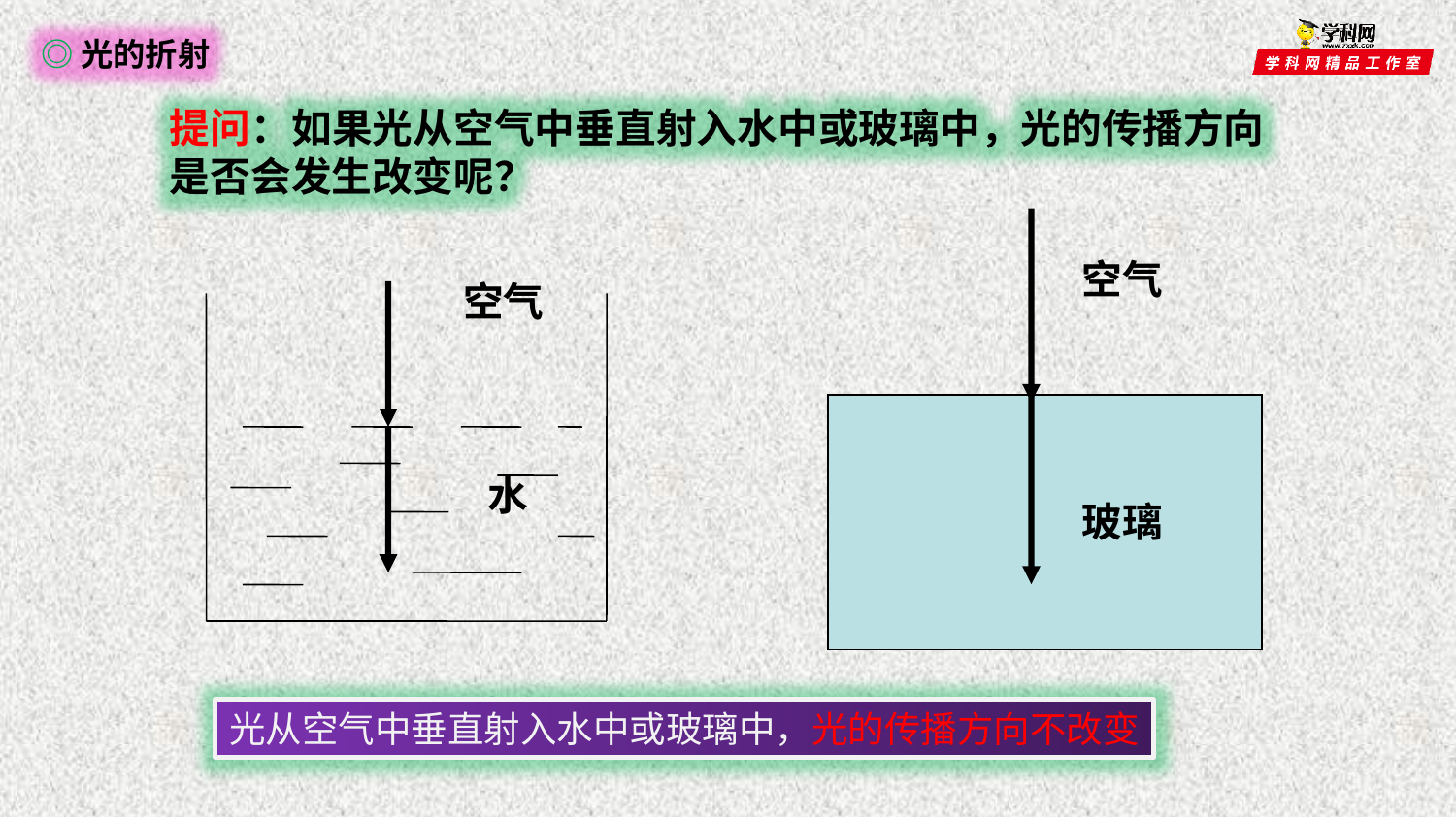

◎光的折射
提问：如果光从空气中垂直射入水中或玻璃中，光的传播方向是否会发生改变呢？

空气
空气

水

玻璃

光从空气中垂直射入水中或玻璃中，光的传播方向不改变